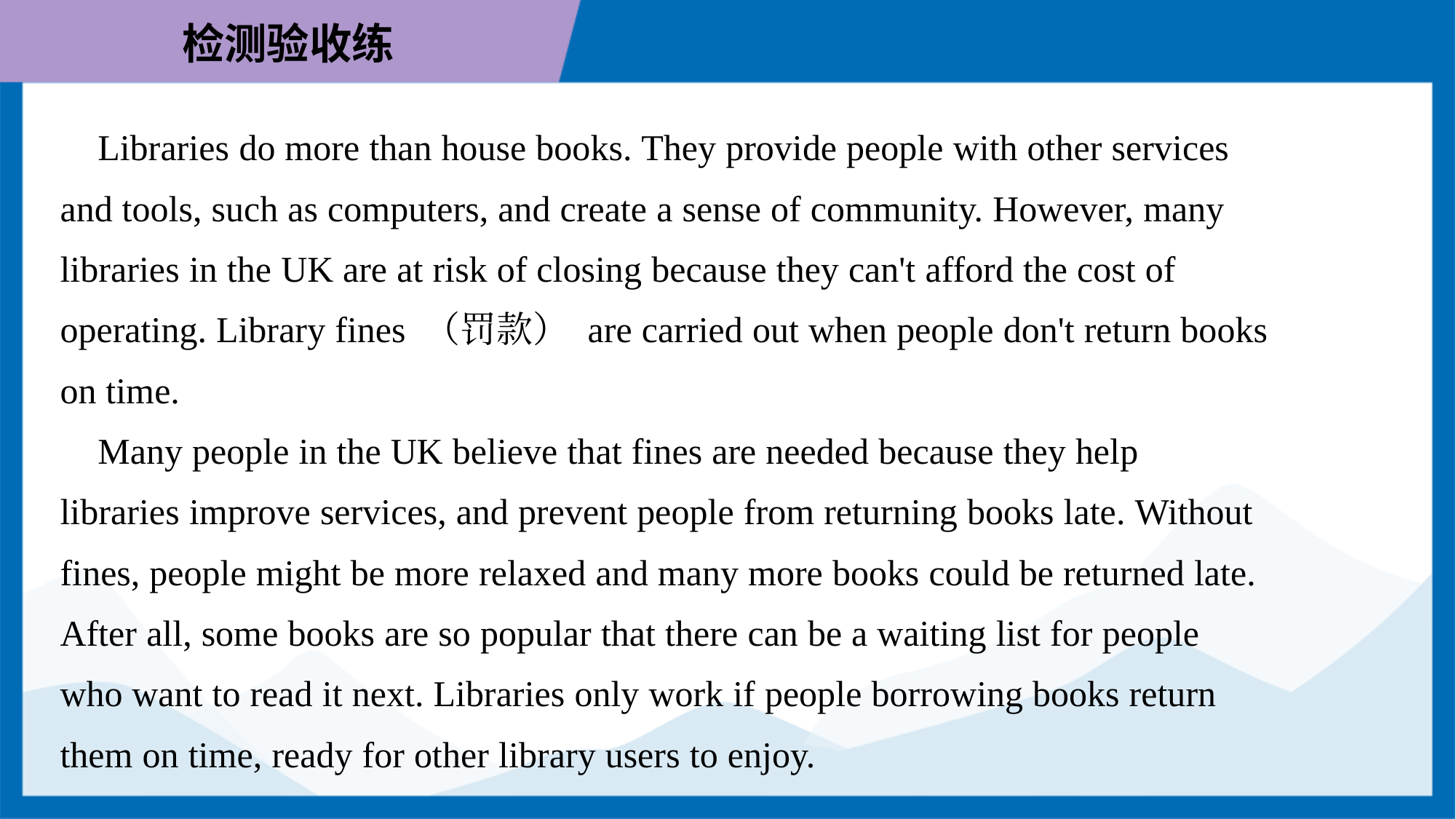

Libraries do more than house books. They provide people with other services
and tools, such as computers, and create a sense of community. However, many
libraries in the UK are at risk of closing because they can't afford the cost of
operating. Library fines （罚款） are carried out when people don't return books
on time.
    Many people in the UK believe that fines are needed because they help
libraries improve services, and prevent people from returning books late. Without
fines, people might be more relaxed and many more books could be returned late.
After all, some books are so popular that there can be a waiting list for people
who want to read it next. Libraries only work if people borrowing books return
them on time, ready for other library users to enjoy.